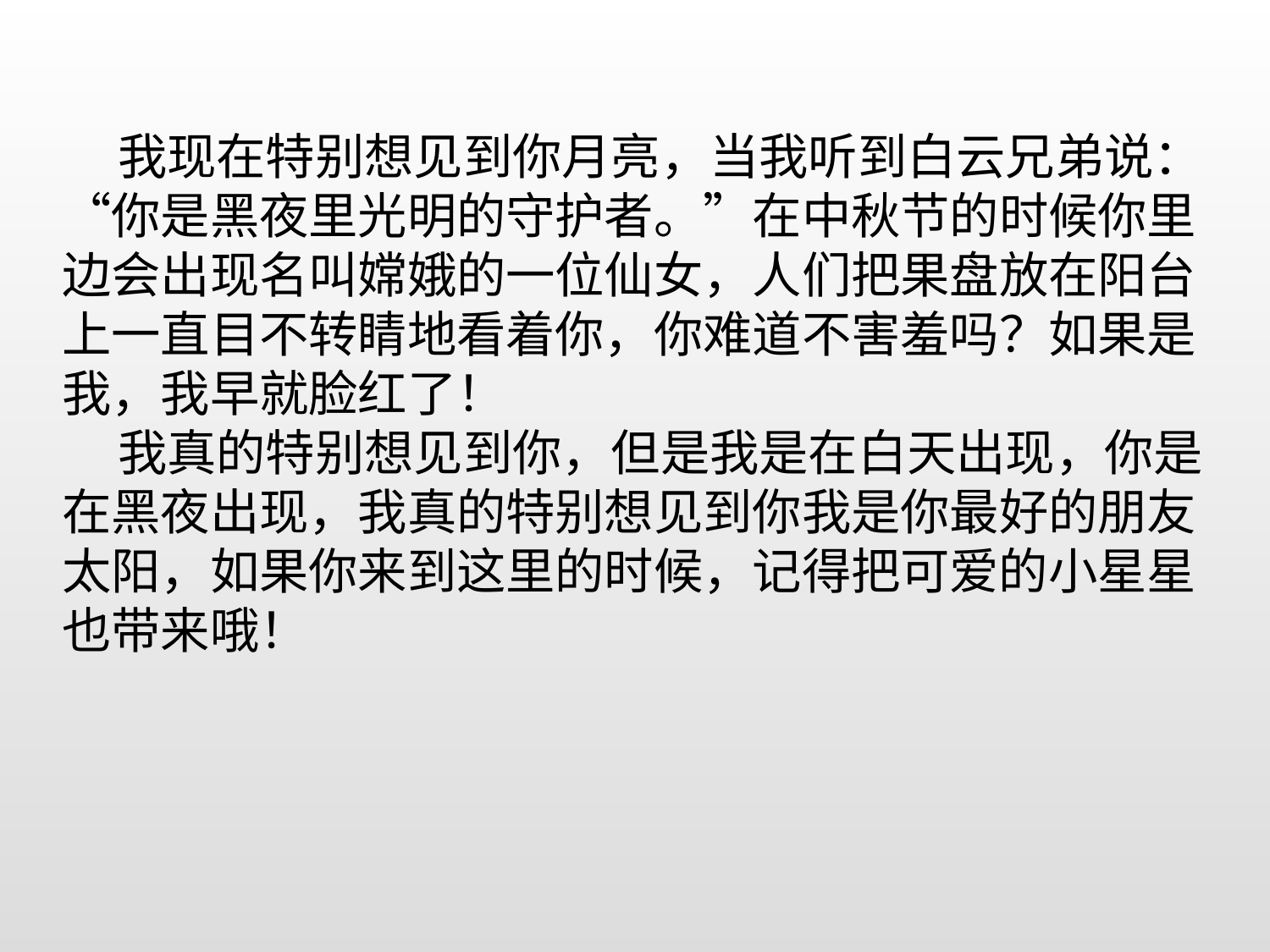

我现在特别想见到你月亮，当我听到白云兄弟说：“你是黑夜里光明的守护者。”在中秋节的时候你里边会出现名叫嫦娥的一位仙女，人们把果盘放在阳台上一直目不转睛地看着你，你难道不害羞吗？如果是我，我早就脸红了！
    我真的特别想见到你，但是我是在白天出现，你是在黑夜出现，我真的特别想见到你我是你最好的朋友太阳，如果你来到这里的时候，记得把可爱的小星星也带来哦！